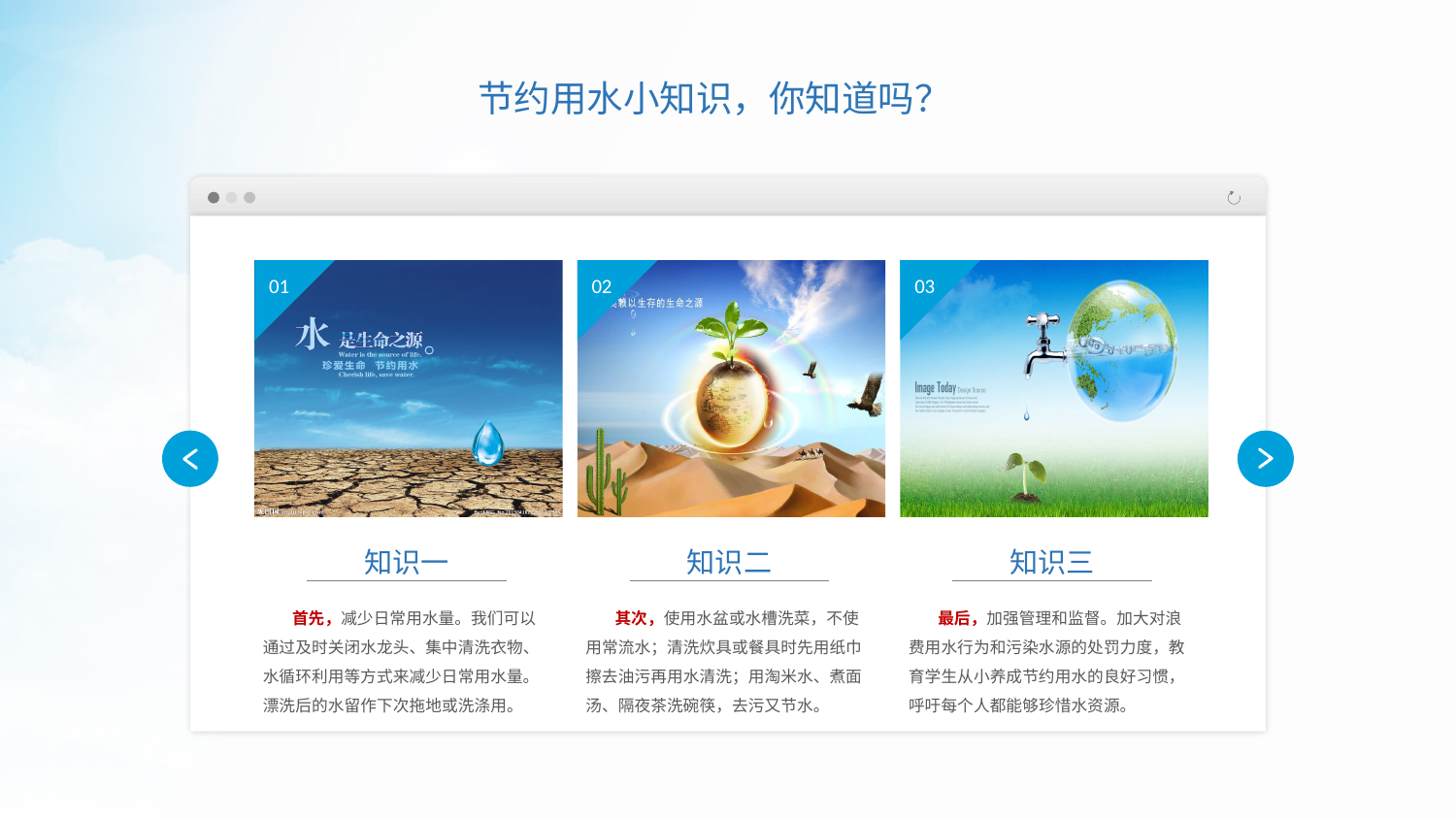

节约用水小知识，你知道吗？

01
02
03

知识一
知识二
知识三
       首先，减少日常用水量。我们可以通过及时关闭水龙头、集中清洗衣物、水循环利用等方式来减少日常用水量。漂洗后的水留作下次拖地或洗涤用。
       其次，使用水盆或水槽洗菜，不使用常流水；清洗炊具或餐具时先用纸巾擦去油污再用水清洗；用淘米水、煮面汤、隔夜茶洗碗筷，去污又节水。
       最后，加强管理和监督。加大对浪费用水行为和污染水源的处罚力度，教育学生从小养成节约用水的良好习惯，呼吁每个人都能够珍惜水资源。